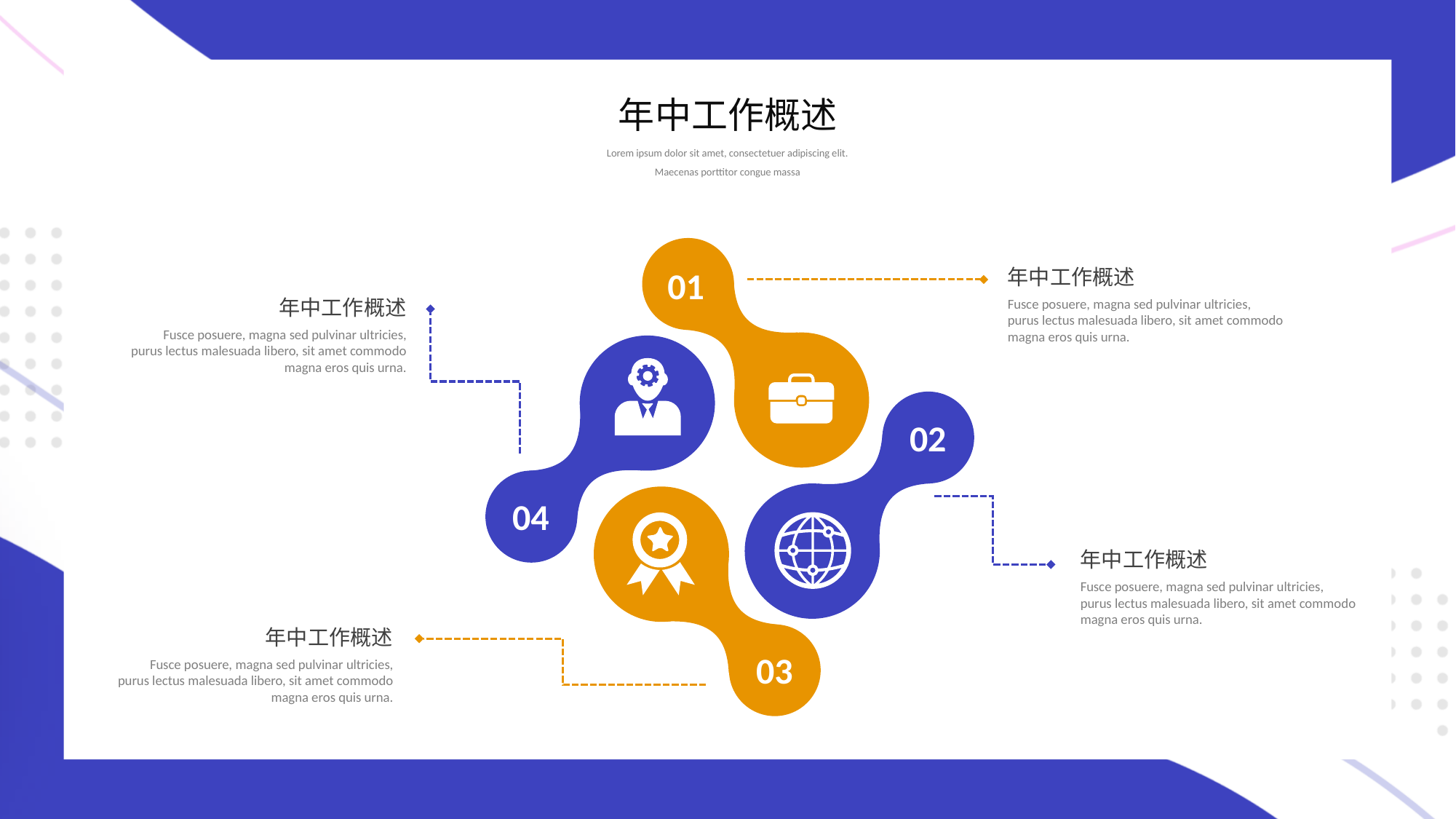

年中工作概述
Lorem ipsum dolor sit amet, consectetuer adipiscing elit. Maecenas porttitor congue massa

01
年中工作概述
年中工作概述
Fusce posuere, magna sed pulvinar ultricies, purus lectus malesuada libero, sit amet commodo magna eros quis urna.
Fusce posuere, magna sed pulvinar ultricies, purus lectus malesuada libero, sit amet commodo magna eros quis urna.

02

04

年中工作概述
Fusce posuere, magna sed pulvinar ultricies, purus lectus malesuada libero, sit amet commodo magna eros quis urna.
年中工作概述
03
Fusce posuere, magna sed pulvinar ultricies, purus lectus malesuada libero, sit amet commodo magna eros quis urna.